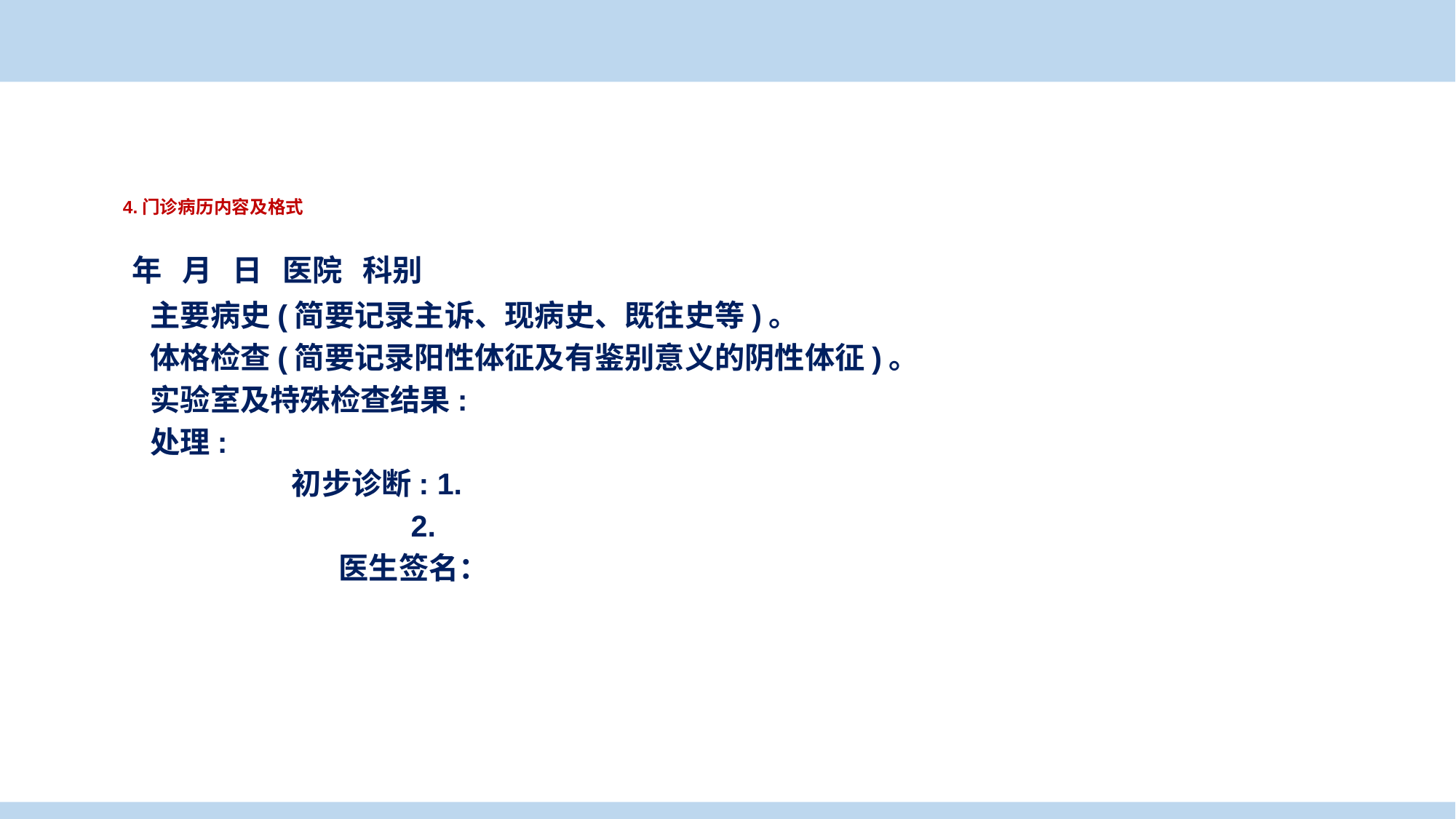

案例导入
 4.门诊病历内容及格式
 年   月   日   医院   科别
     主要病史(简要记录主诉、现病史、既往史等)。
     体格检查(简要记录阳性体征及有鉴别意义的阴性体征)。
     实验室及特殊检查结果:
     处理:
                          初步诊断: 1.
                                    2.
                                 医生签名：